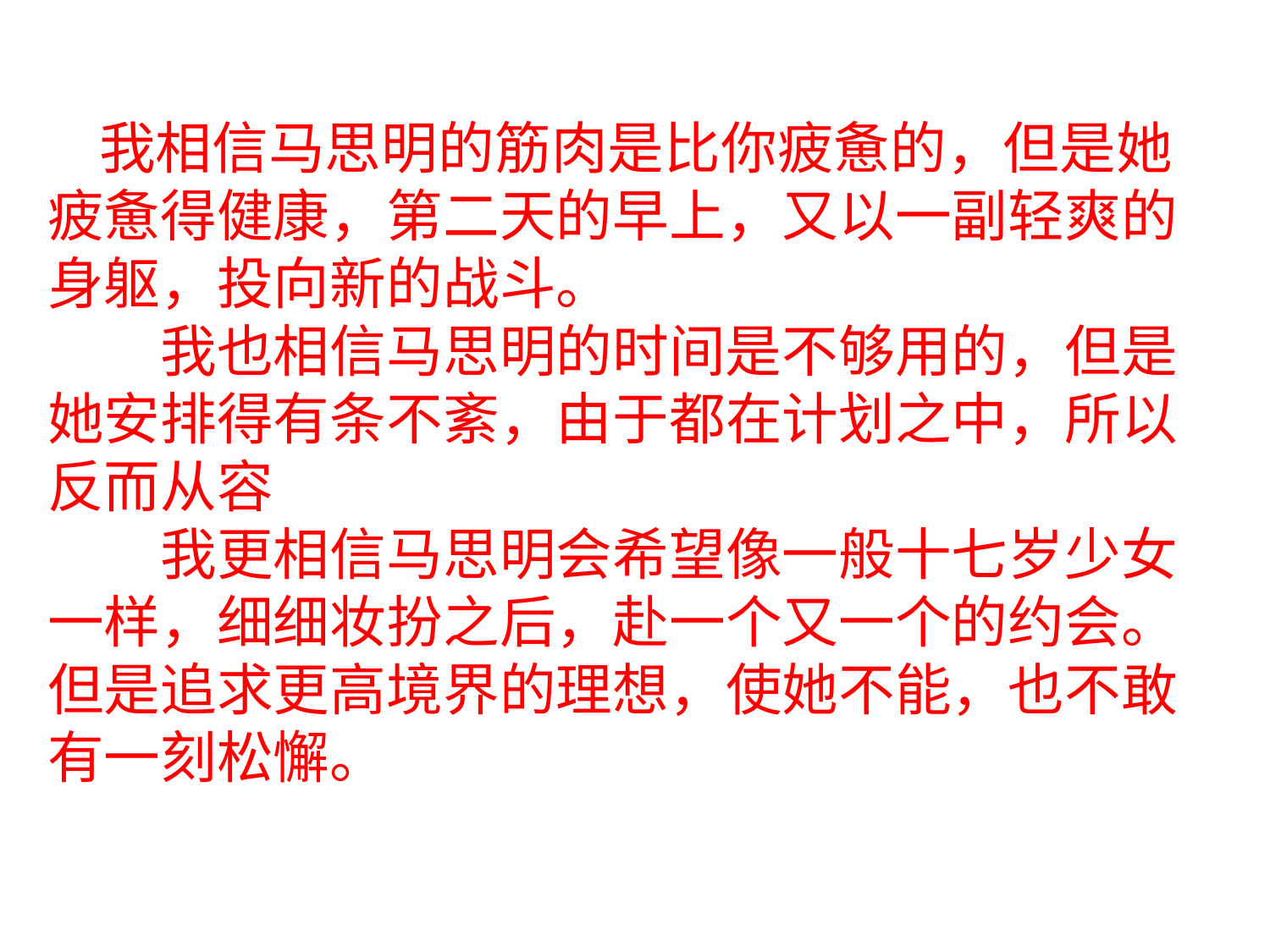

我相信马思明的筋肉是比你疲惫的，但是她疲惫得健康，第二天的早上，又以一副轻爽的身躯，投向新的战斗。
　　我也相信马思明的时间是不够用的，但是她安排得有条不紊，由于都在计划之中，所以反而从容
　　我更相信马思明会希望像一般十七岁少女一样，细细妆扮之后，赴一个又一个的约会。但是追求更高境界的理想，使她不能，也不敢有一刻松懈。